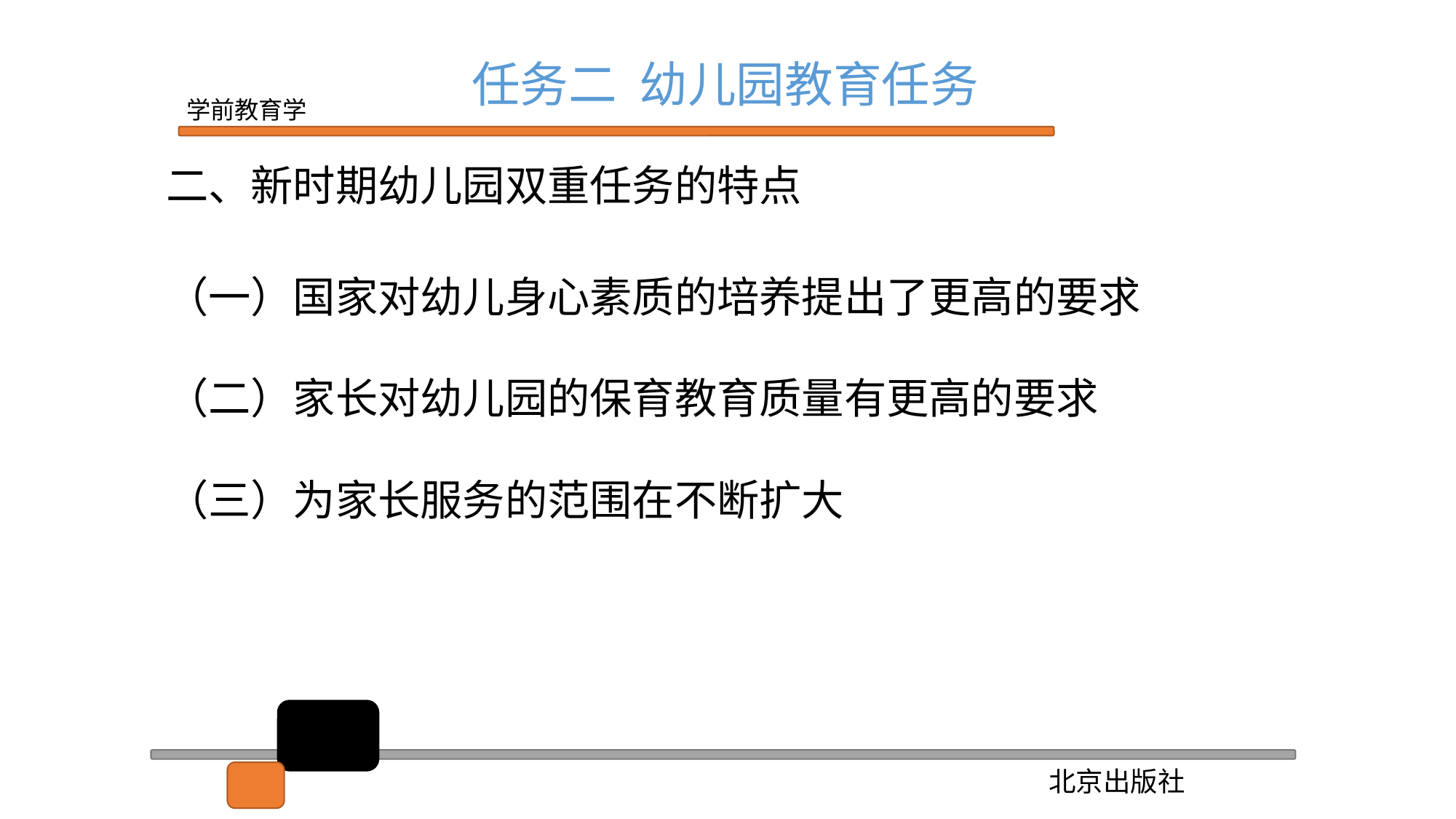

任务二  幼儿园教育任务
二、新时期幼儿园双重任务的特点
（一）国家对幼儿身心素质的培养提出了更高的要求
（二）家长对幼儿园的保育教育质量有更高的要求
（三）为家长服务的范围在不断扩大